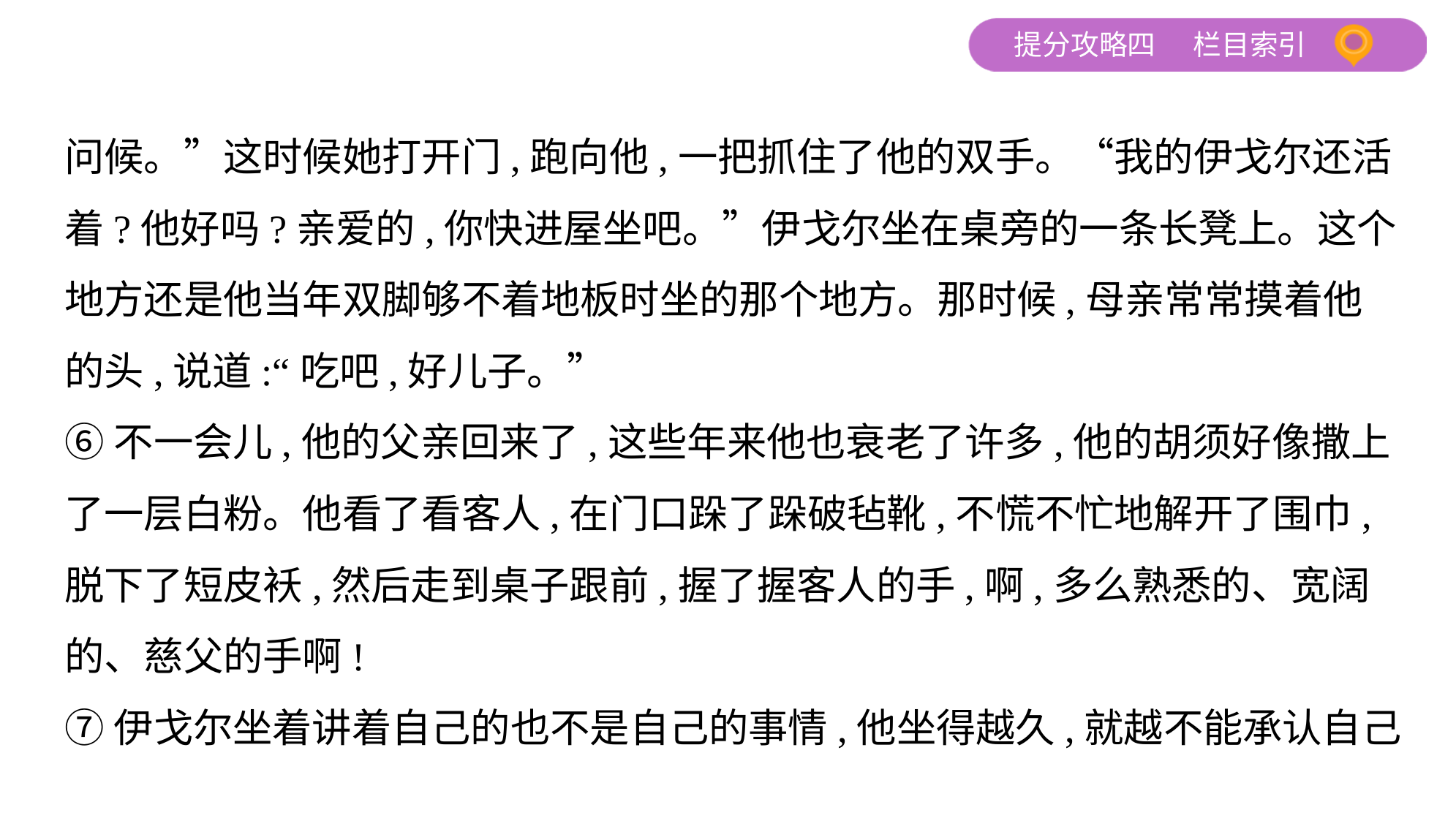

问候。”这时候她打开门,跑向他,一把抓住了他的双手。“我的伊戈尔还活
着?他好吗?亲爱的,你快进屋坐吧。”伊戈尔坐在桌旁的一条长凳上。这个
地方还是他当年双脚够不着地板时坐的那个地方。那时候,母亲常常摸着他
的头,说道:“吃吧,好儿子。”
⑥不一会儿,他的父亲回来了,这些年来他也衰老了许多,他的胡须好像撒上
了一层白粉。他看了看客人,在门口跺了跺破毡靴,不慌不忙地解开了围巾,
脱下了短皮袄,然后走到桌子跟前,握了握客人的手,啊,多么熟悉的、宽阔
的、慈父的手啊!
⑦伊戈尔坐着讲着自己的也不是自己的事情,他坐得越久,就越不能承认自己